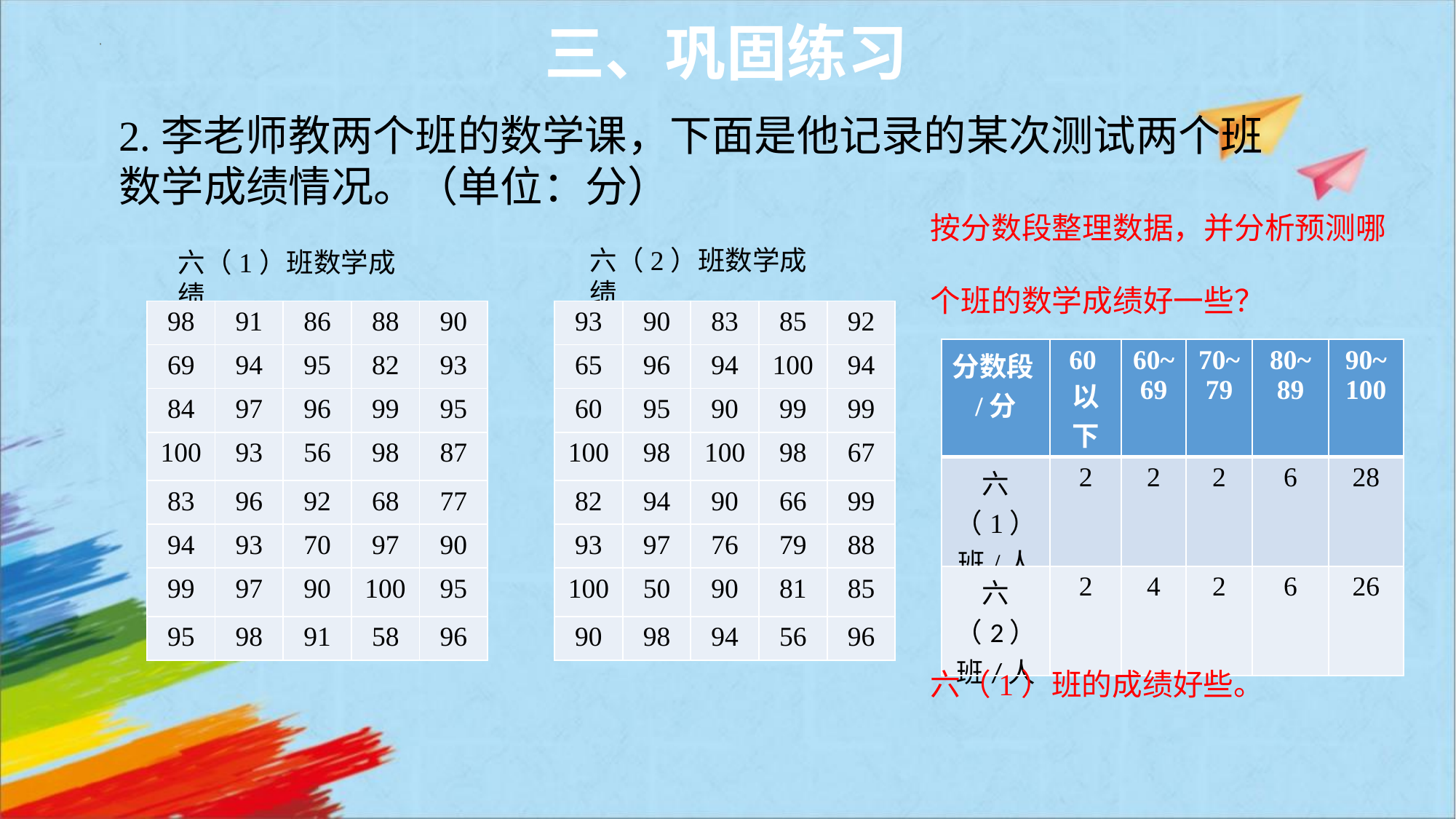

三、巩固练习
2.李老师教两个班的数学课，下面是他记录的某次测试两个班数学成绩情况。（单位：分）
按分数段整理数据，并分析预测哪个班的数学成绩好一些？
六（2）班数学成绩
六（1）班数学成绩
| 98 | 91 | 86 | 88 | 90 |
| --- | --- | --- | --- | --- |
| 69 | 94 | 95 | 82 | 93 |
| 84 | 97 | 96 | 99 | 95 |
| 100 | 93 | 56 | 98 | 87 |
| 83 | 96 | 92 | 68 | 77 |
| 94 | 93 | 70 | 97 | 90 |
| 99 | 97 | 90 | 100 | 95 |
| 95 | 98 | 91 | 58 | 96 |
| 93 | 90 | 83 | 85 | 92 |
| --- | --- | --- | --- | --- |
| 65 | 96 | 94 | 100 | 94 |
| 60 | 95 | 90 | 99 | 99 |
| 100 | 98 | 100 | 98 | 67 |
| 82 | 94 | 90 | 66 | 99 |
| 93 | 97 | 76 | 79 | 88 |
| 100 | 50 | 90 | 81 | 85 |
| 90 | 98 | 94 | 56 | 96 |
| 分数段/分 | 60以下 | 60~69 | 70~79 | 80~89 | 90~100 |
| --- | --- | --- | --- | --- | --- |
| 六（1）班/人 | 2 | 2 | 2 | 6 | 28 |
| 六（2）班/人 | 2 | 4 | 2 | 6 | 26 |
六（1）班的成绩好些。